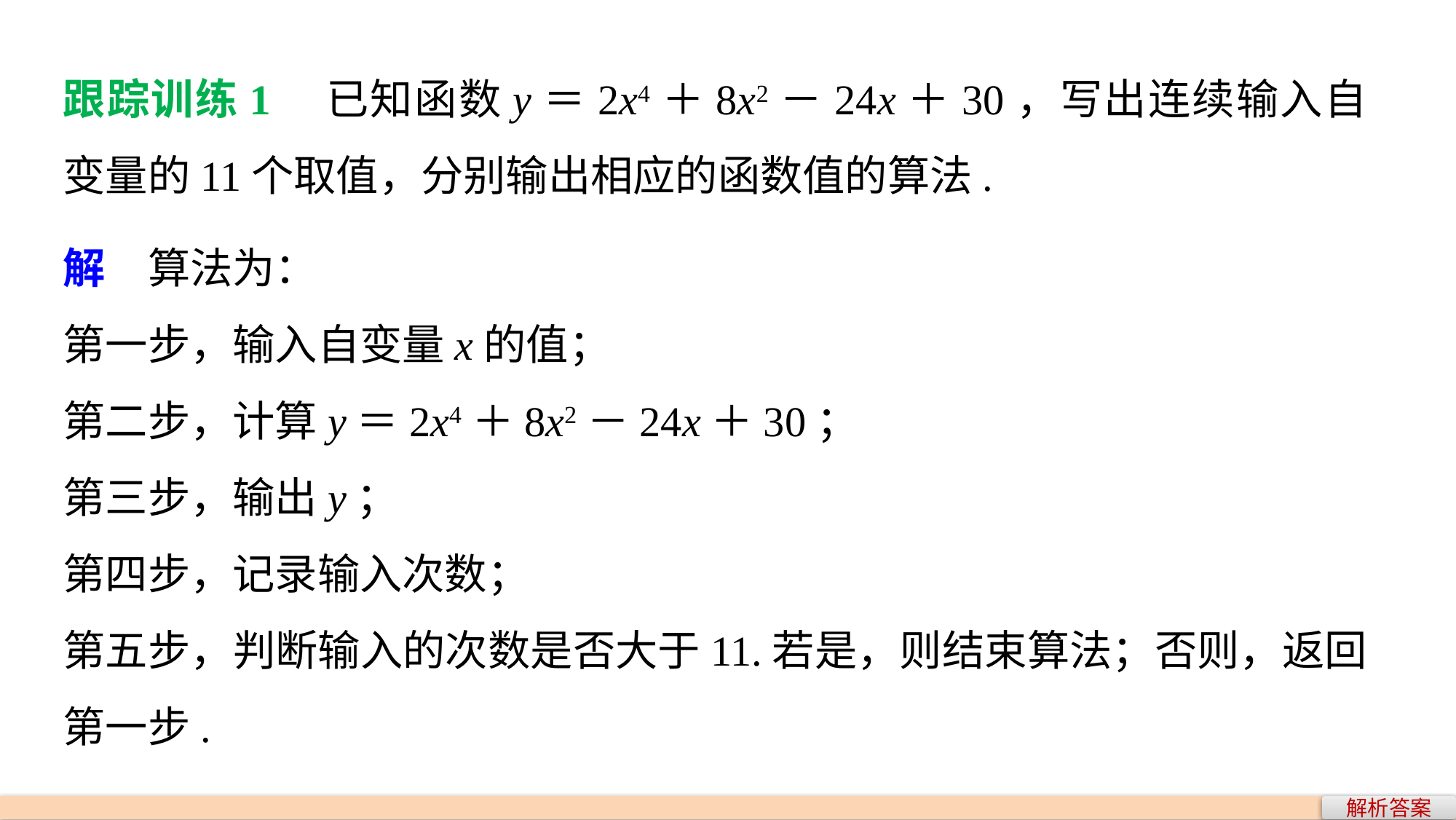

跟踪训练1　已知函数y＝2x4＋8x2－24x＋30，写出连续输入自变量的11个取值，分别输出相应的函数值的算法.
解　算法为：
第一步，输入自变量x的值；
第二步，计算y＝2x4＋8x2－24x＋30；
第三步，输出y；
第四步，记录输入次数；
第五步，判断输入的次数是否大于11.若是，则结束算法；否则，返回第一步.
解析答案